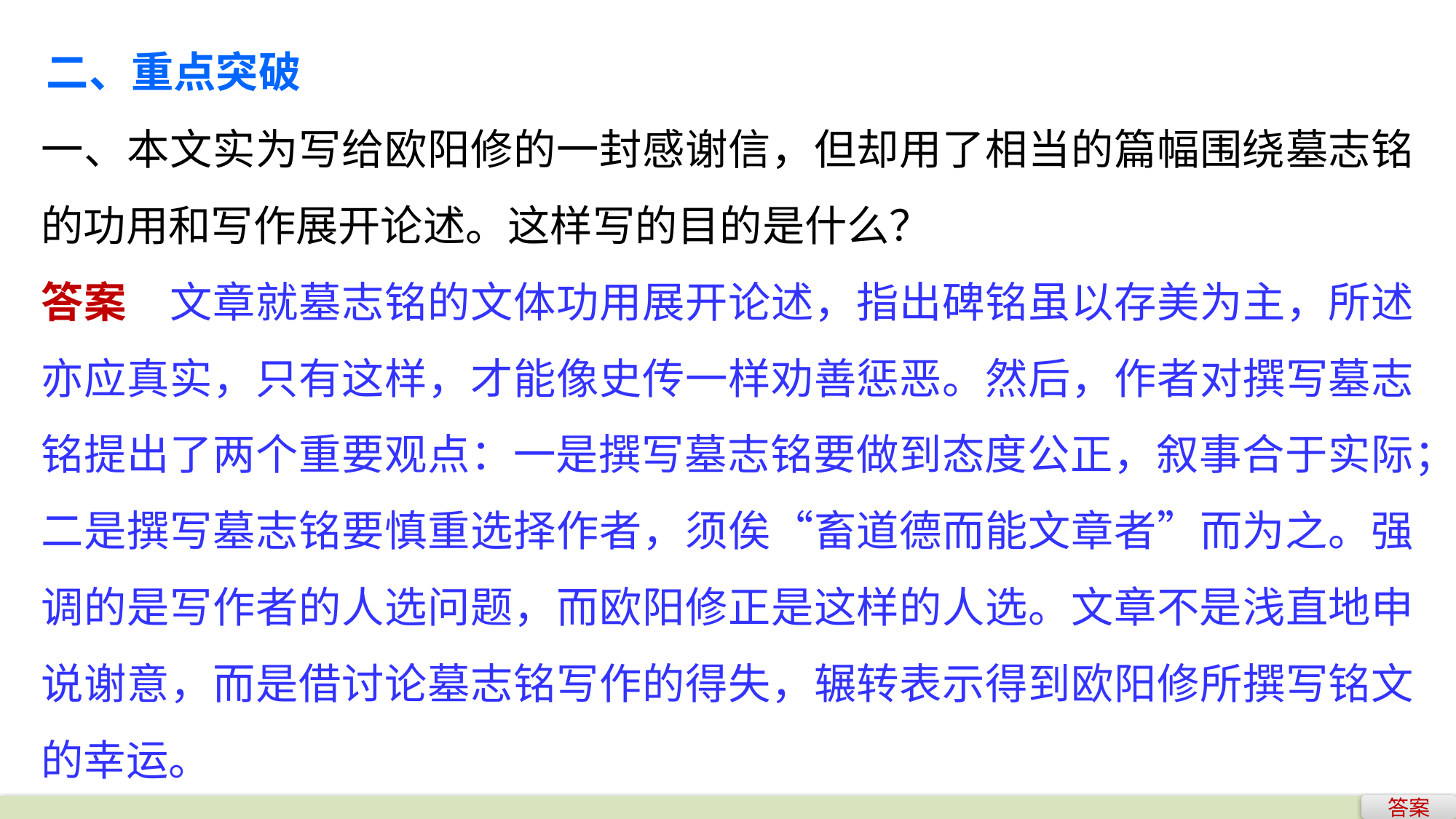

二、重点突破
一、本文实为写给欧阳修的一封感谢信，但却用了相当的篇幅围绕墓志铭的功用和写作展开论述。这样写的目的是什么？
答案　文章就墓志铭的文体功用展开论述，指出碑铭虽以存美为主，所述亦应真实，只有这样，才能像史传一样劝善惩恶。然后，作者对撰写墓志铭提出了两个重要观点：一是撰写墓志铭要做到态度公正，叙事合于实际；二是撰写墓志铭要慎重选择作者，须俟“畜道德而能文章者”而为之。强调的是写作者的人选问题，而欧阳修正是这样的人选。文章不是浅直地申说谢意，而是借讨论墓志铭写作的得失，辗转表示得到欧阳修所撰写铭文的幸运。
答案